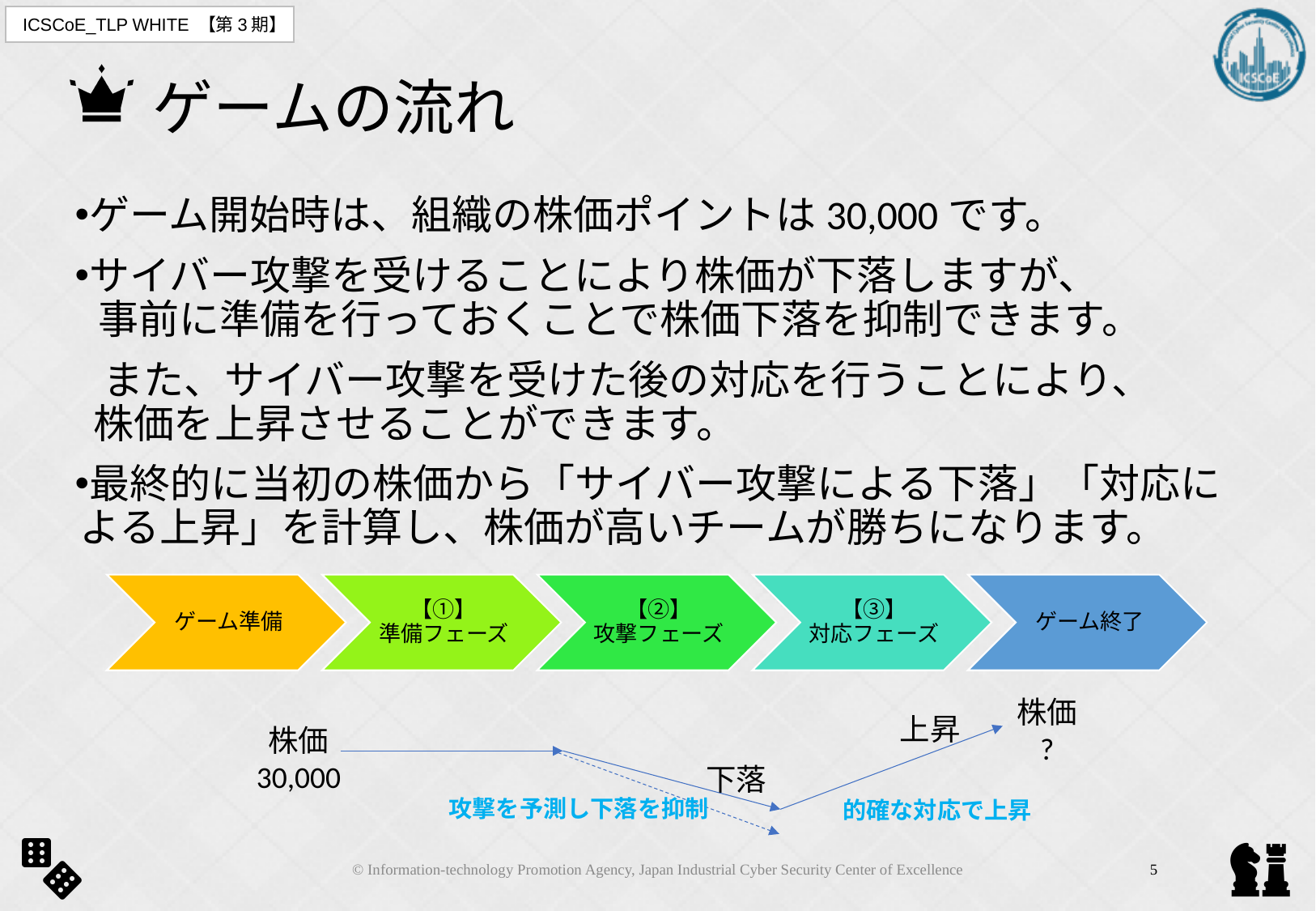

# ゲームの流れ
ゲーム開始時は、組織の株価ポイントは30,000です。
サイバー攻撃を受けることにより株価が下落しますが、
  事前に準備を行っておくことで株価下落を抑制できます。
  また、サイバー攻撃を受けた後の対応を行うことにより、
  株価を上昇させることができます。
最終的に当初の株価から「サイバー攻撃による下落」「対応による上昇」を計算し、株価が高いチームが勝ちになります。
ゲーム準備
【①】
準備フェーズ
【②】
攻撃フェーズ
【③】
対応フェーズ
ゲーム終了
株価
?
上昇
株価
30,000
下落
攻撃を予測し下落を抑制
的確な対応で上昇
© Information-technology Promotion Agency, Japan Industrial Cyber Security Center of Excellence
5